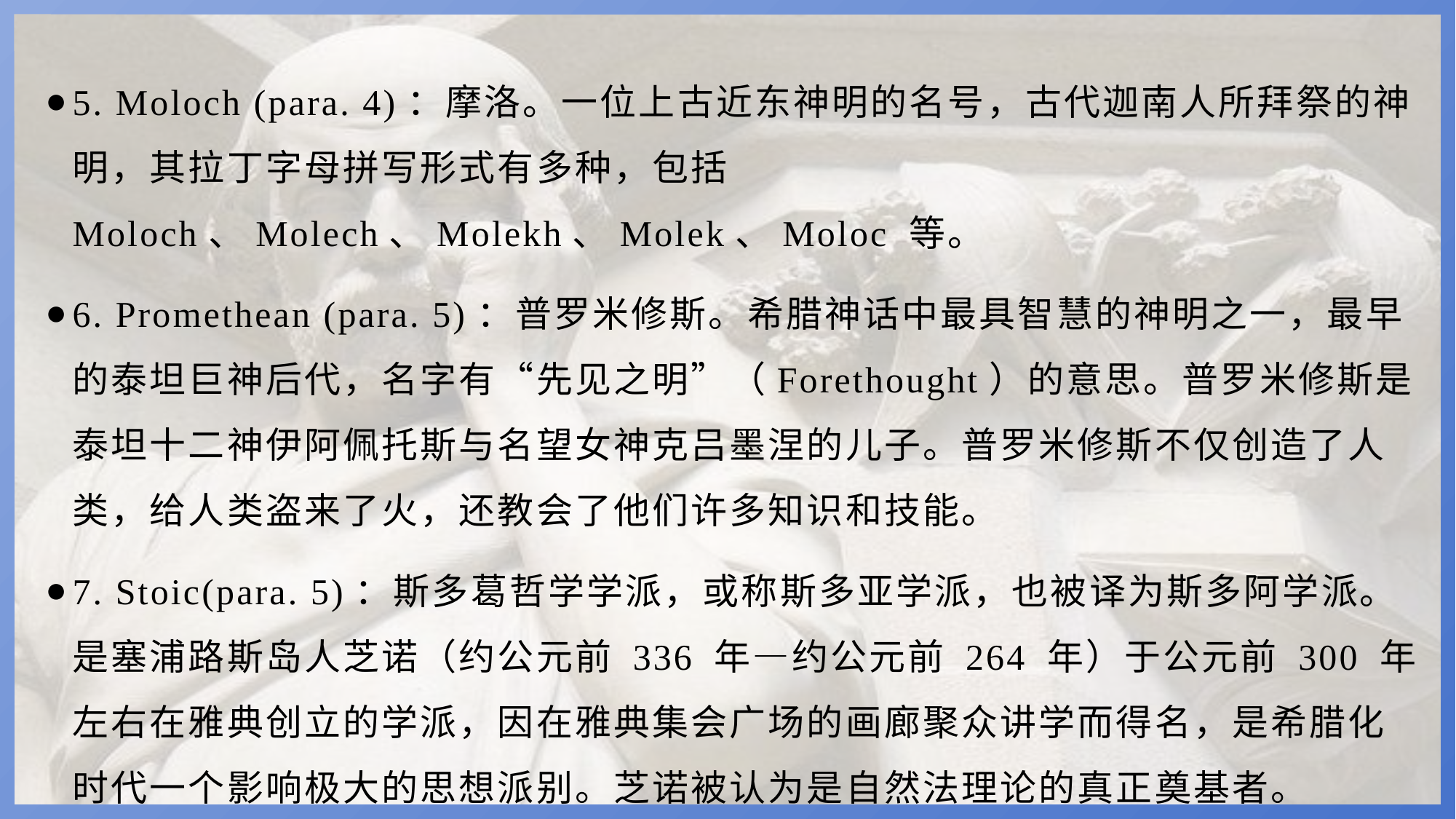

5. Moloch (para. 4)：摩洛。一位上古近东神明的名号，古代迦南人所拜祭的神明，其拉丁字母拼写形式有多种，包括 Moloch、Molech、Molekh、Molek、Moloc 等。
6. Promethean (para. 5)：普罗米修斯。希腊神话中最具智慧的神明之一，最早的泰坦巨神后代，名字有“先见之明”（Forethought）的意思。普罗米修斯是泰坦十二神伊阿佩托斯与名望女神克吕墨涅的儿子。普罗米修斯不仅创造了人类，给人类盗来了火，还教会了他们许多知识和技能。
7. Stoic(para. 5)：斯多葛哲学学派，或称斯多亚学派，也被译为斯多阿学派。是塞浦路斯岛人芝诺（约公元前 336 年—约公元前 264 年）于公元前 300 年左右在雅典创立的学派，因在雅典集会广场的画廊聚众讲学而得名，是希腊化时代一个影响极大的思想派别。芝诺被认为是自然法理论的真正奠基者。